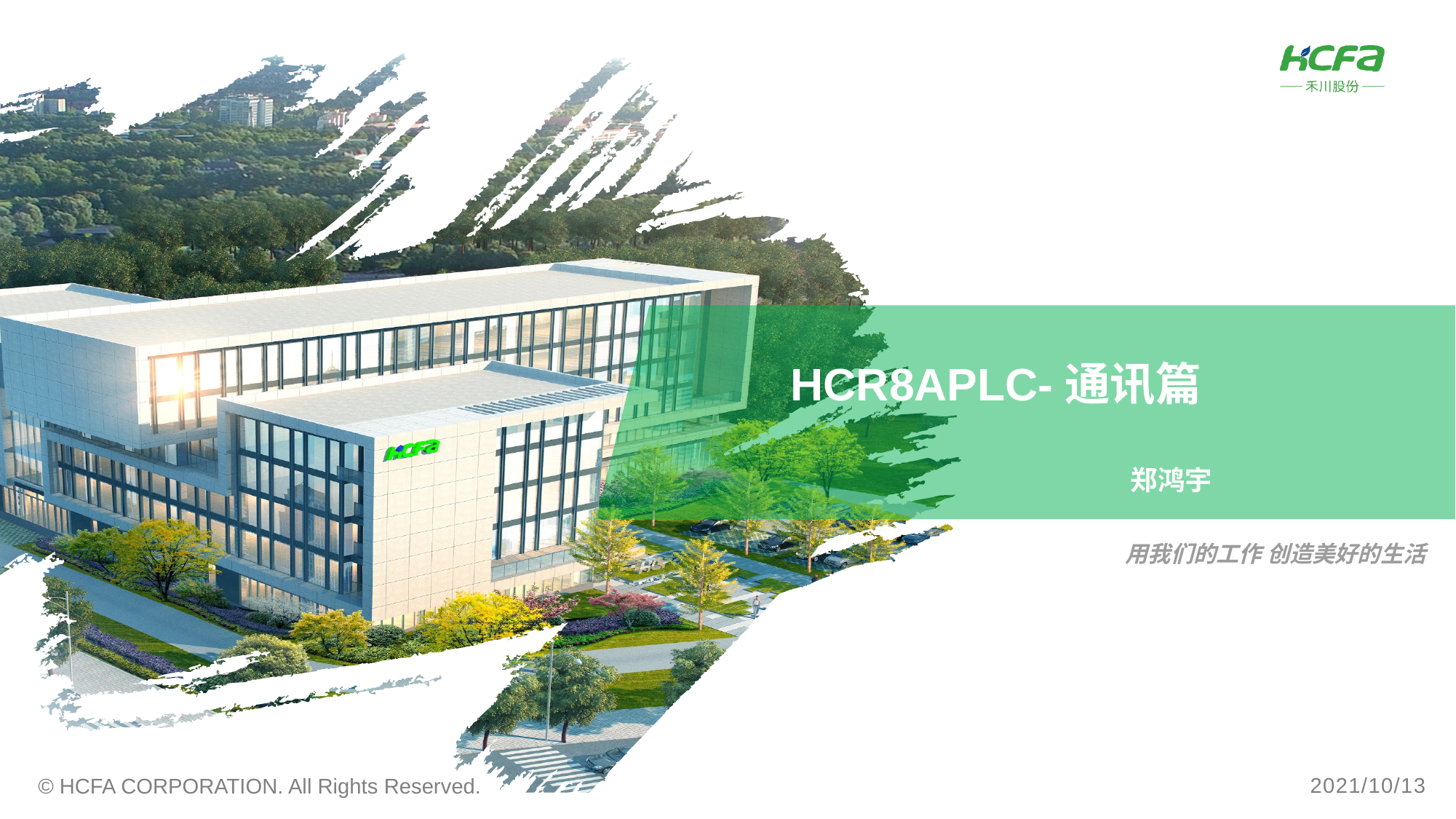

HCR8APLC-通讯篇
郑鸿宇
用我们的工作 创造美好的生活
2021/10/13
© HCFA CORPORATION. All Rights Reserved.